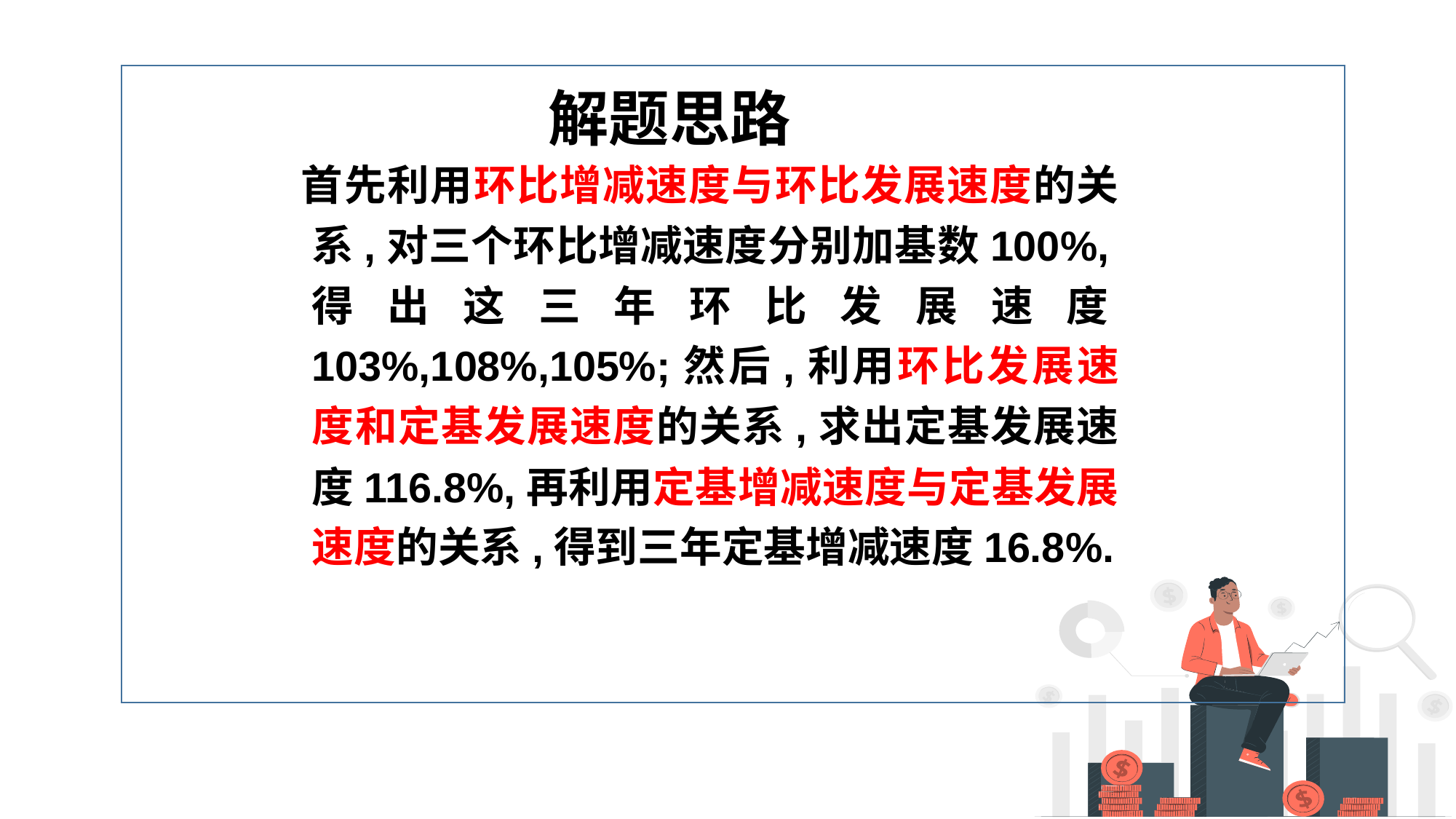

解题思路

       首先利用环比增减速度与环比发展速度的关系,对三个环比增减速度分别加基数100%,得出这三年环比发展速度103%,108%,105%;然后,利用环比发展速度和定基发展速度的关系,求出定基发展速度116.8%,再利用定基增减速度与定基发展速度的关系,得到三年定基增减速度16.8%.